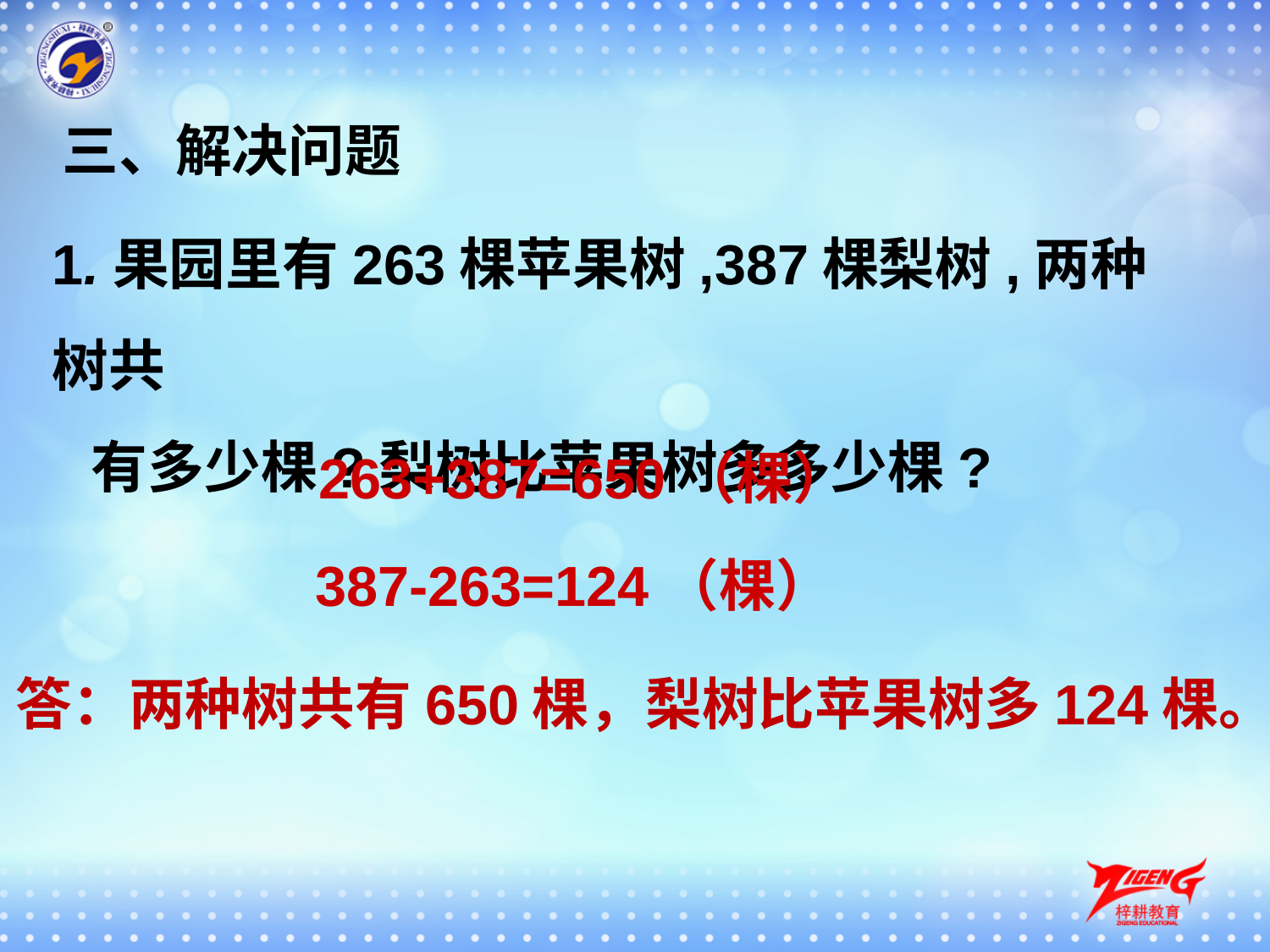

三、解决问题
1.果园里有263棵苹果树,387棵梨树,两种树共
  有多少棵?梨树比苹果树多多少棵?
263+387=650（棵）
387-263=124（棵）
答：两种树共有650棵，梨树比苹果树多124棵。